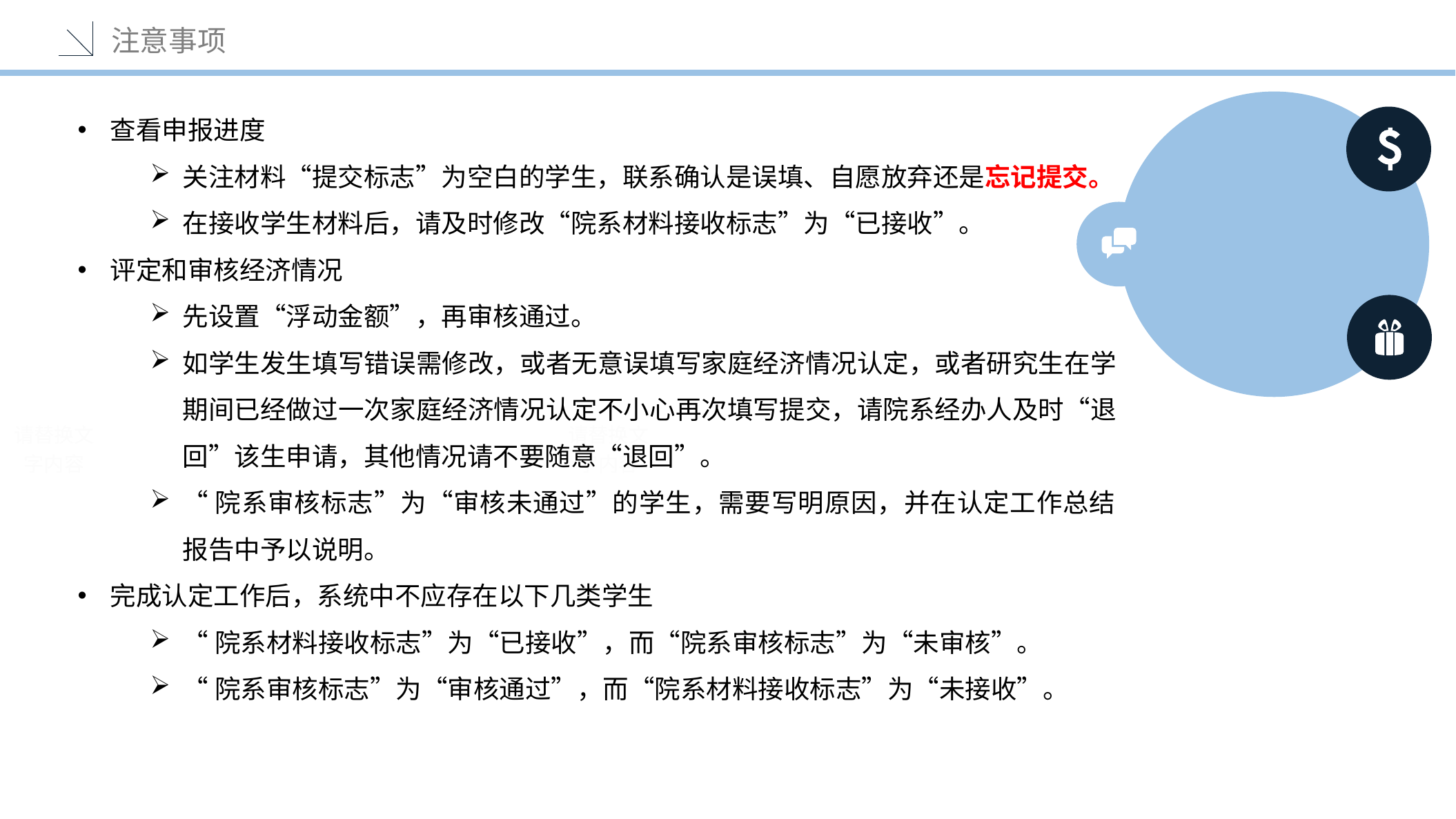

注意事项

查看申报进度
关注材料“提交标志”为空白的学生，联系确认是误填、自愿放弃还是忘记提交。
在接收学生材料后，请及时修改“院系材料接收标志”为“已接收”。
评定和审核经济情况
先设置“浮动金额”，再审核通过。
如学生发生填写错误需修改，或者无意误填写家庭经济情况认定，或者研究生在学期间已经做过一次家庭经济情况认定不小心再次填写提交，请院系经办人及时“退回”该生申请，其他情况请不要随意“退回”。
“院系审核标志”为“审核未通过”的学生，需要写明原因，并在认定工作总结报告中予以说明。
完成认定工作后，系统中不应存在以下几类学生
“院系材料接收标志”为“已接收”，而“院系审核标志”为“未审核”。
“院系审核标志”为“审核通过”，而“院系材料接收标志”为“未接收”。

请替换文字内容
请替换文字内容